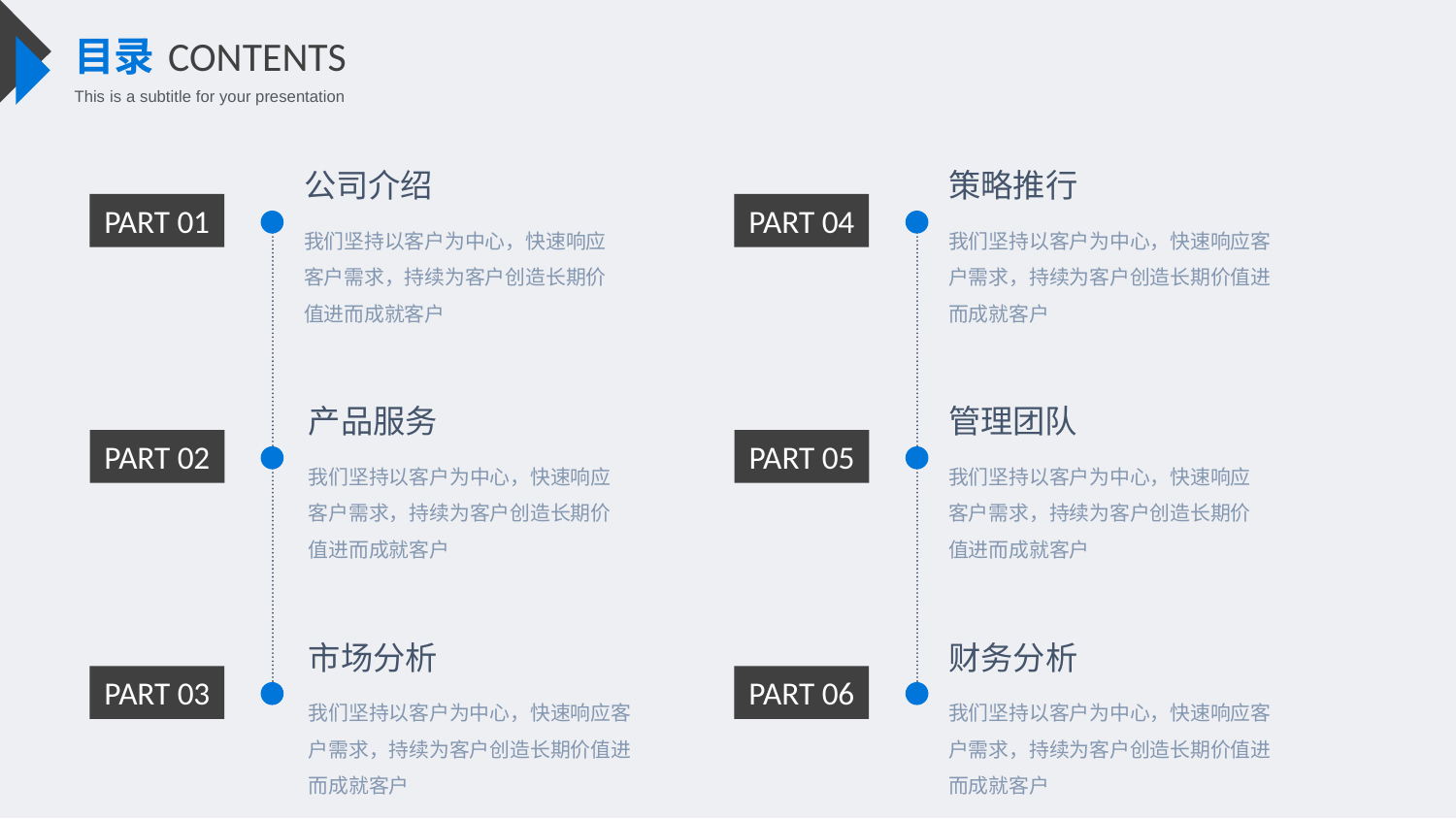

目录
CONTENTS

This is a subtitle for your presentation
公司介绍
我们坚持以客户为中心，快速响应客户需求，持续为客户创造长期价值进而成就客户
策略推行
我们坚持以客户为中心，快速响应客户需求，持续为客户创造长期价值进而成就客户
PART 01
PART 04

产品服务
我们坚持以客户为中心，快速响应客户需求，持续为客户创造长期价值进而成就客户
管理团队
我们坚持以客户为中心，快速响应客户需求，持续为客户创造长期价值进而成就客户
PART 02
PART 05

市场分析
我们坚持以客户为中心，快速响应客户需求，持续为客户创造长期价值进而成就客户
财务分析
我们坚持以客户为中心，快速响应客户需求，持续为客户创造长期价值进而成就客户
PART 03
PART 06